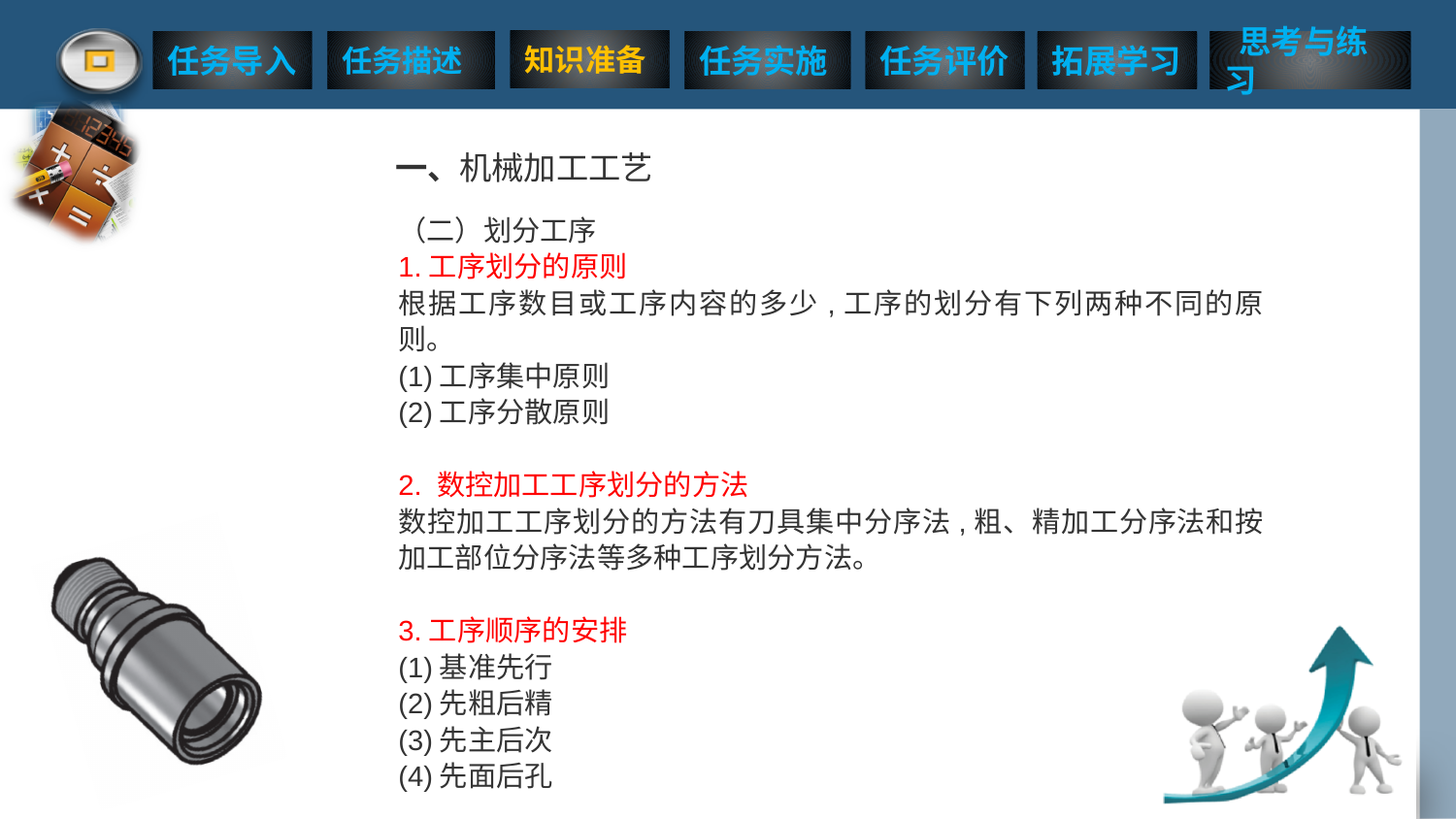

一、机械加工工艺
（二）划分工序
1.工序划分的原则
根据工序数目或工序内容的多少,工序的划分有下列两种不同的原则。
(1)工序集中原则
(2)工序分散原则

2. 数控加工工序划分的方法
数控加工工序划分的方法有刀具集中分序法,粗、精加工分序法和按加工部位分序法等多种工序划分方法。

3.工序顺序的安排
(1)基准先行
(2)先粗后精
(3)先主后次
(4)先面后孔